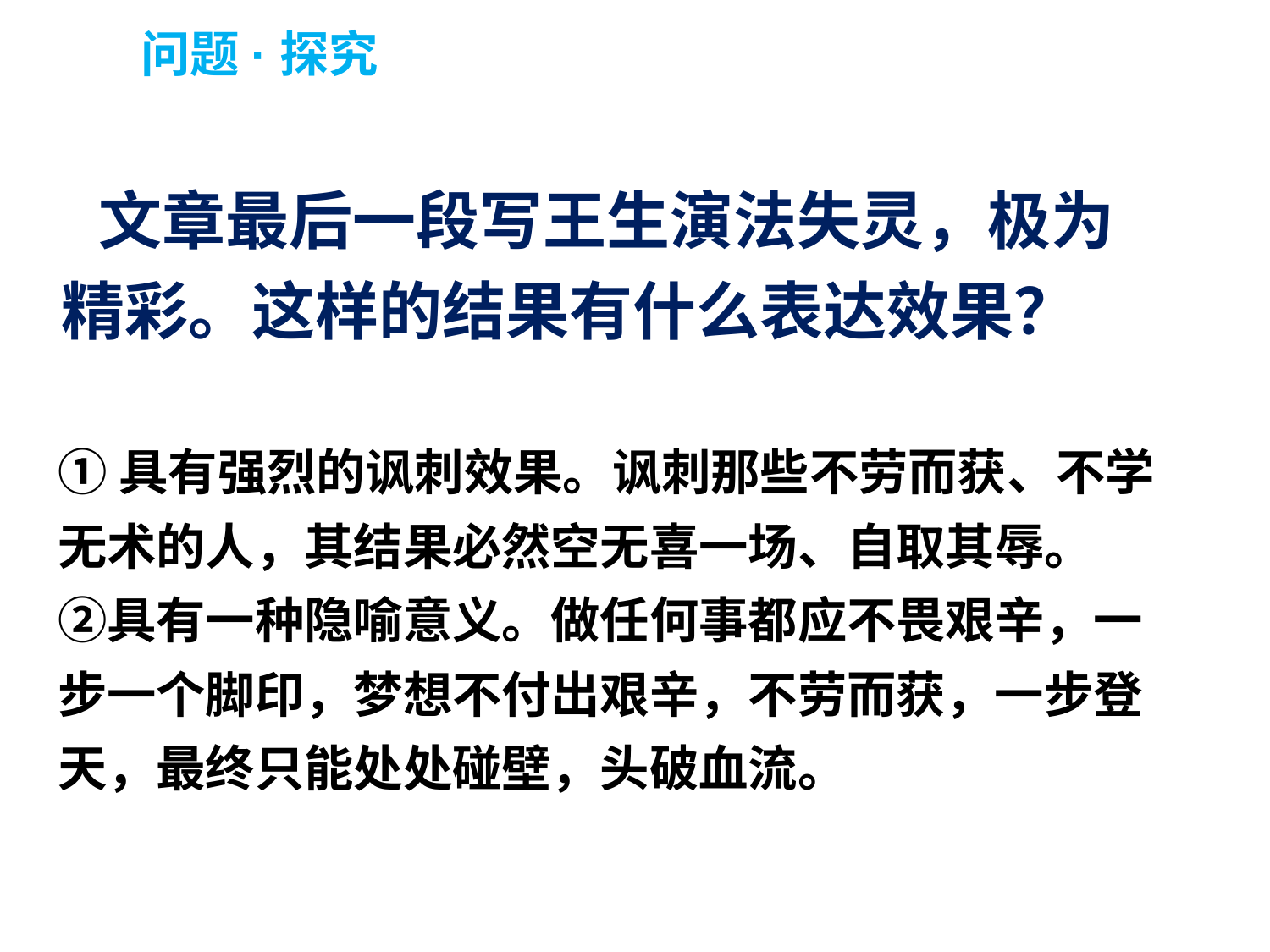

问题·探究
   文章最后一段写王生演法失灵，极为精彩。这样的结果有什么表达效果？
①具有强烈的讽刺效果。讽刺那些不劳而获、不学无术的人，其结果必然空无喜一场、自取其辱。
②具有一种隐喻意义。做任何事都应不畏艰辛，一步一个脚印，梦想不付出艰辛，不劳而获，一步登天，最终只能处处碰壁，头破血流。